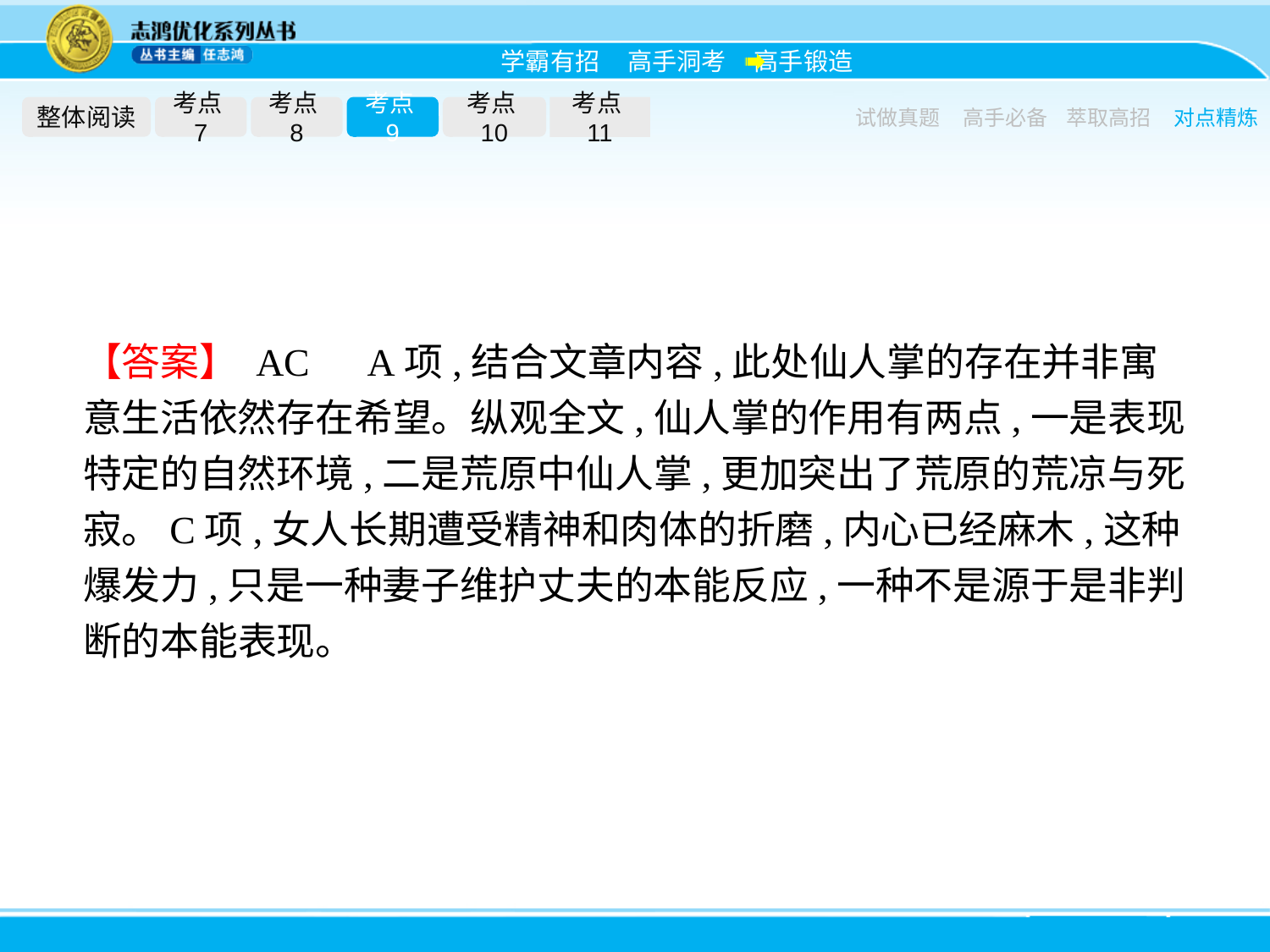

整体阅读
考点7
考点8
考点9
考点10
考点11
试做真题
高手必备
萃取高招
对点精炼
【答案】 AC　A项,结合文章内容,此处仙人掌的存在并非寓意生活依然存在希望。纵观全文,仙人掌的作用有两点,一是表现特定的自然环境,二是荒原中仙人掌,更加突出了荒原的荒凉与死寂。C项,女人长期遭受精神和肉体的折磨,内心已经麻木,这种爆发力,只是一种妻子维护丈夫的本能反应,一种不是源于是非判断的本能表现。